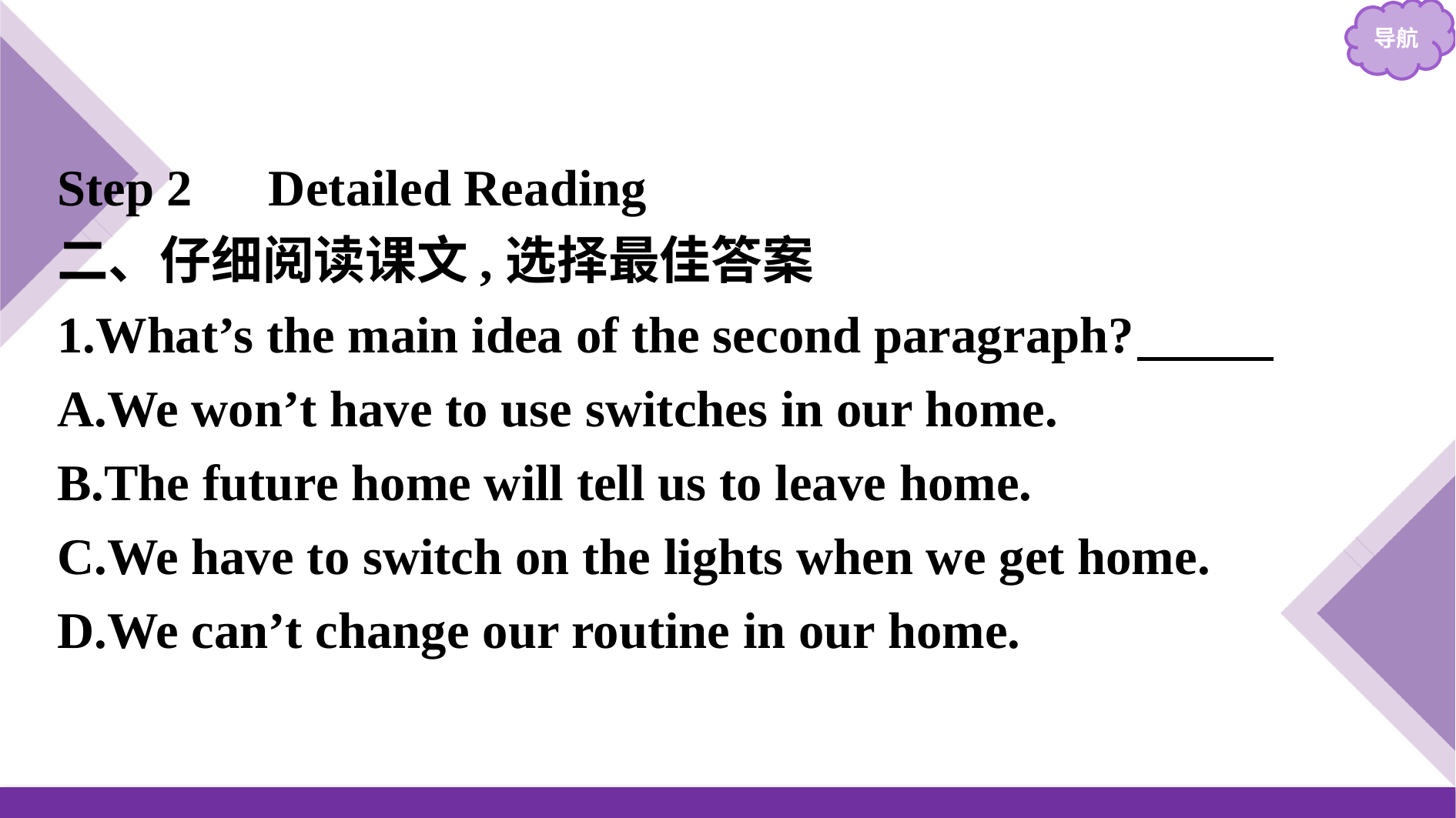

Step 2　Detailed Reading
二、仔细阅读课文,选择最佳答案
1.What’s the main idea of the second paragraph?   A
A.We won’t have to use switches in our home.
B.The future home will tell us to leave home.
C.We have to switch on the lights when we get home.
D.We can’t change our routine in our home.